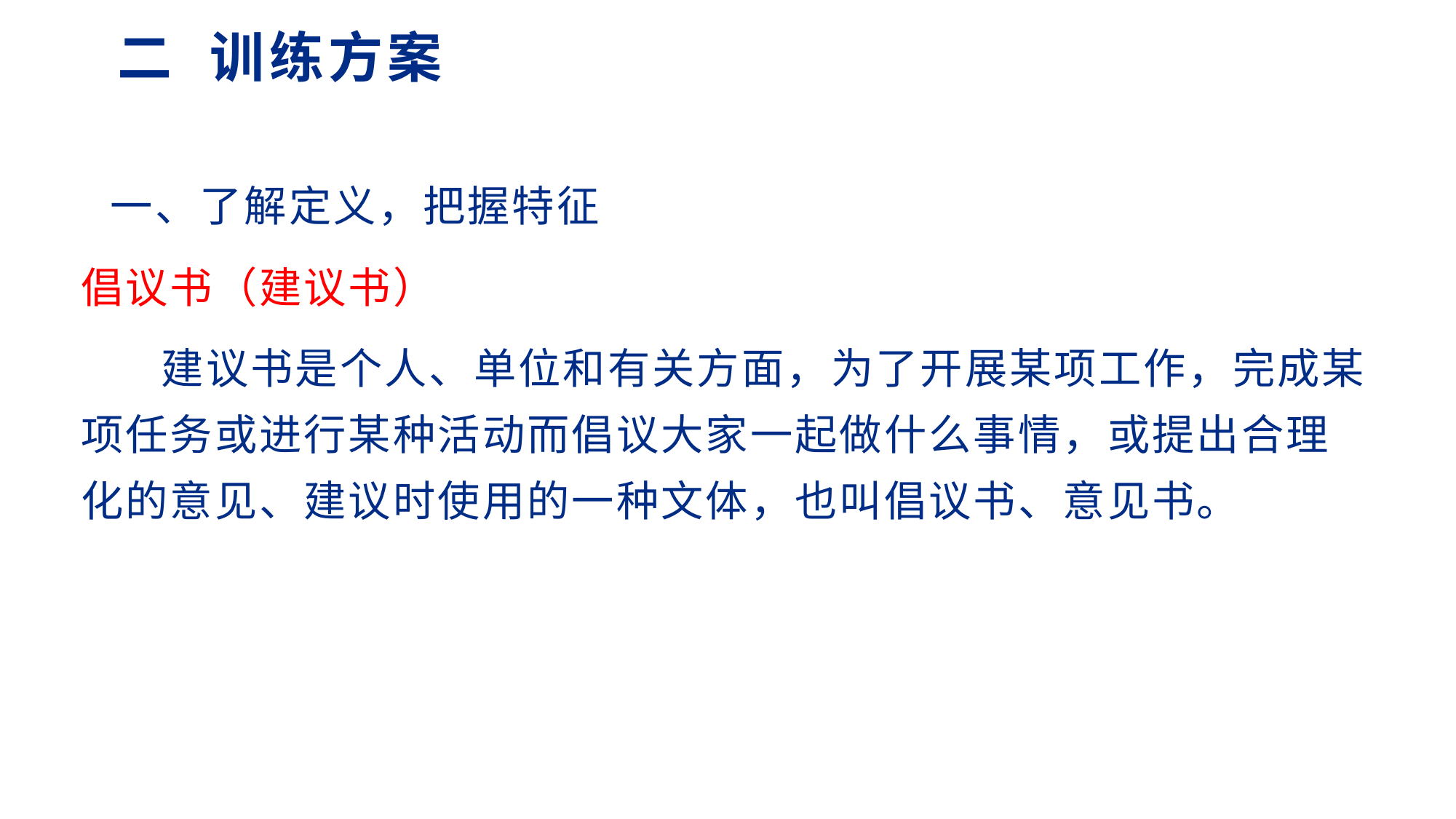

# 二  训练方案
　一、了解定义，把握特征
倡议书（建议书）
      建议书是个人、单位和有关方面，为了开展某项工作，完成某项任务或进行某种活动而倡议大家一起做什么事情，或提出合理化的意见、建议时使用的一种文体，也叫倡议书、意见书。